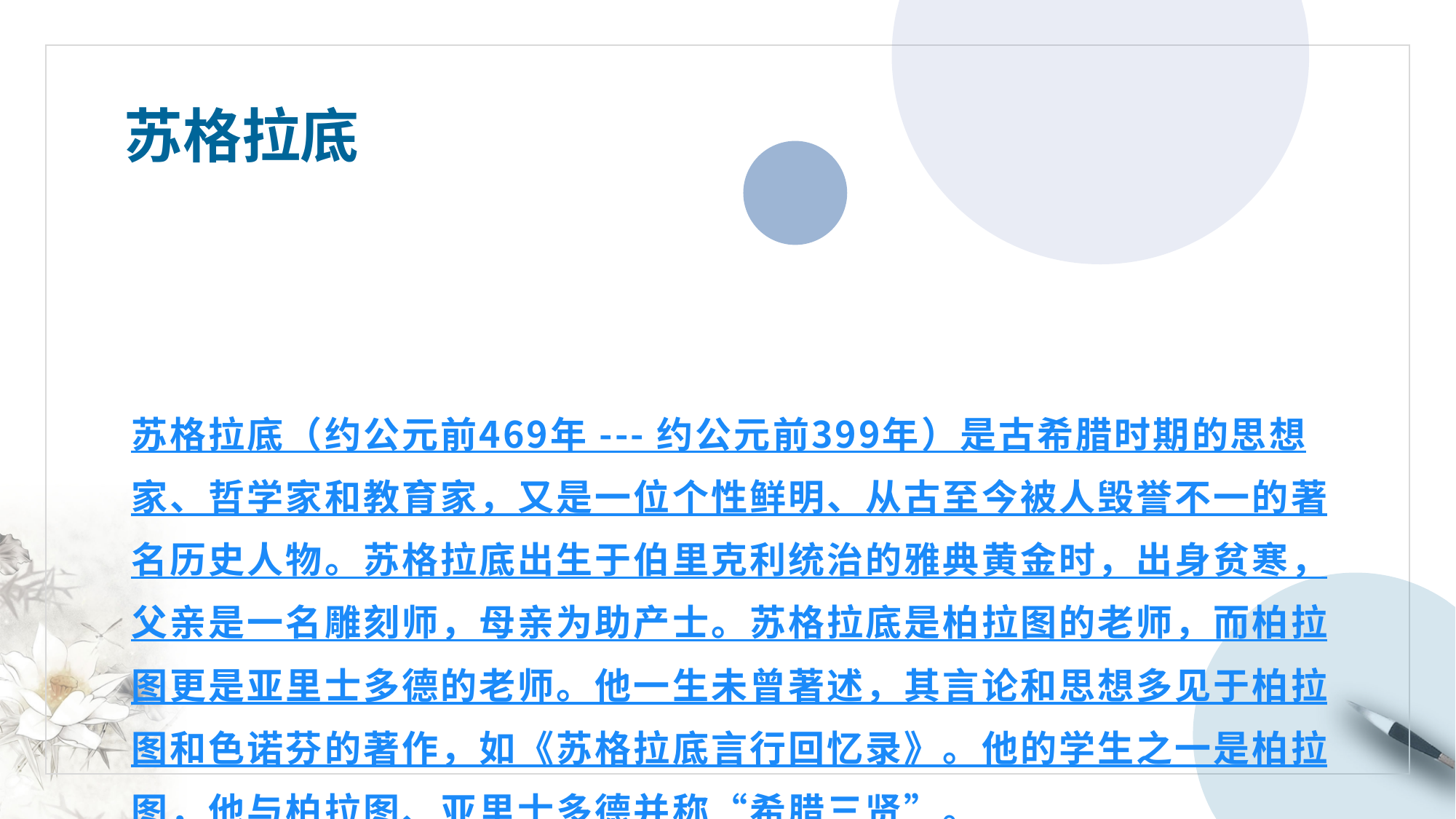

苏格拉底

苏格拉底（约公元前469年 --- 约公元前399年）是古希腊时期的思想家、哲学家和教育家，又是一位个性鲜明、从古至今被人毁誉不一的著名历史人物。苏格拉底出生于伯里克利统治的雅典黄金时，出身贫寒，父亲是一名雕刻师，母亲为助产士。苏格拉底是柏拉图的老师，而柏拉图更是亚里士多德的老师。他一生未曾著述，其言论和思想多见于柏拉图和色诺芬的著作，如《苏格拉底言行回忆录》。他的学生之一是柏拉图，他与柏拉图、亚里士多德并称“希腊三贤”。